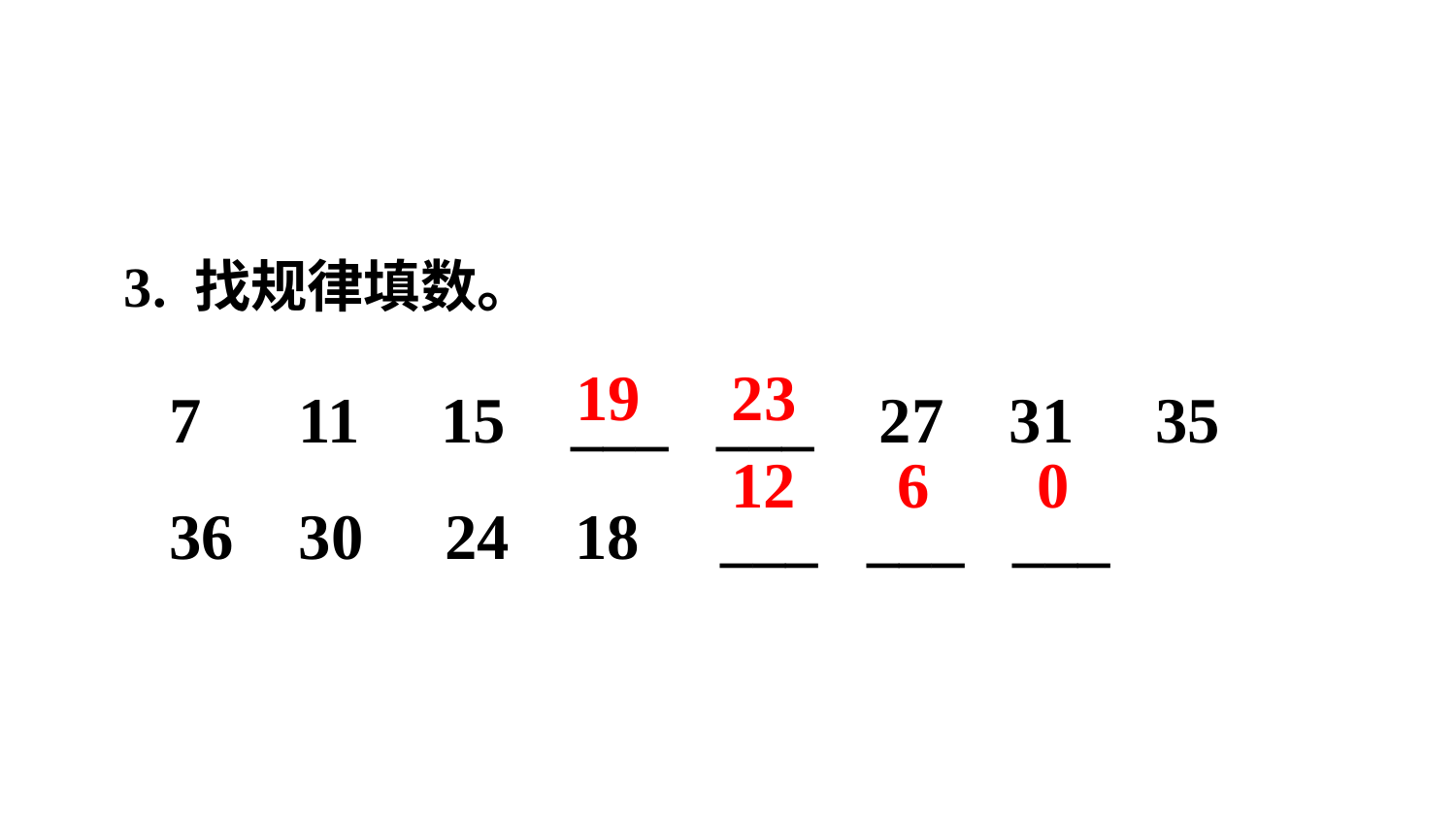

3. 找规律填数。
7      11     15    ___   ___    27    31     35
36    30     24    18     ___   ___   ___
19
23
6
0
12